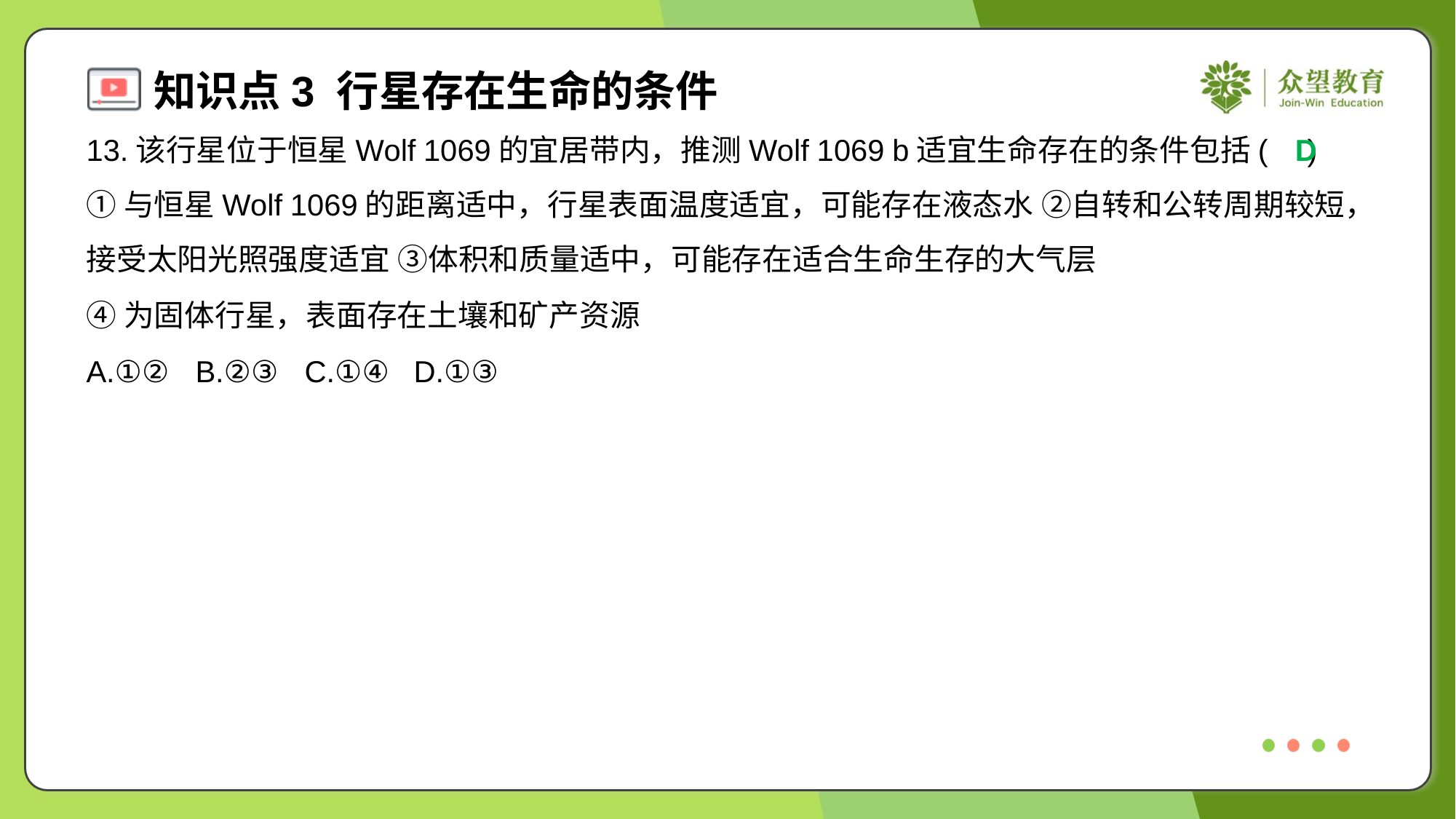

13.该行星位于恒星Wolf 1069的宜居带内，推测Wolf 1069 b适宜生命存在的条件包括(     )
D
①与恒星Wolf 1069的距离适中，行星表面温度适宜，可能存在液态水 ②自转和公转周期较短，
接受太阳光照强度适宜 ③体积和质量适中，可能存在适合生命生存的大气层
④为固体行星，表面存在土壤和矿产资源
A.①②	B.②③	C.①④	D.①③